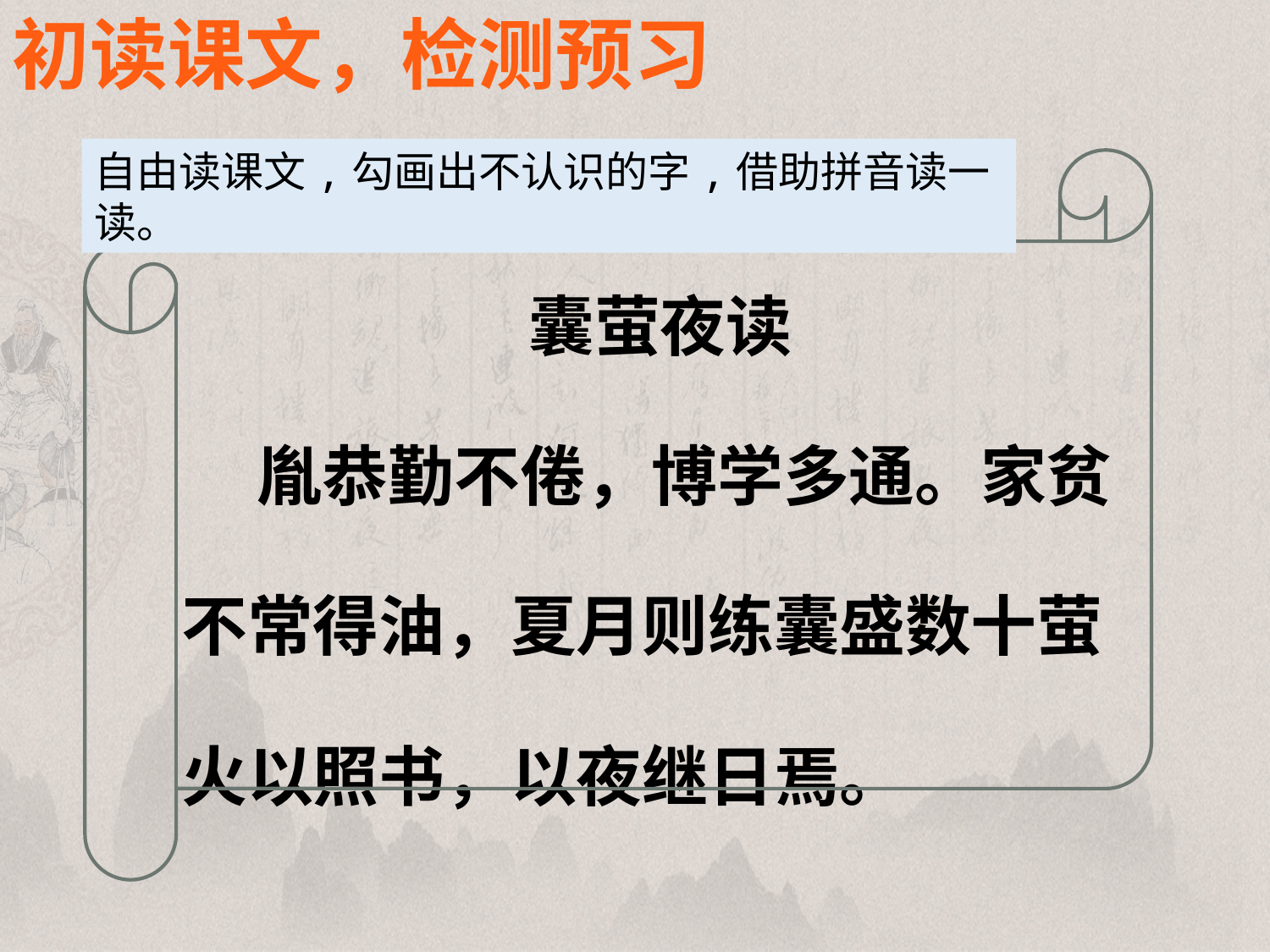

初读课文，检测预习
自由读课文,勾画出不认识的字,借助拼音读一读。

囊萤夜读
    胤恭勤不倦，博学多通。家贫不常得油，夏月则练囊盛数十萤火以照书，以夜继日焉。